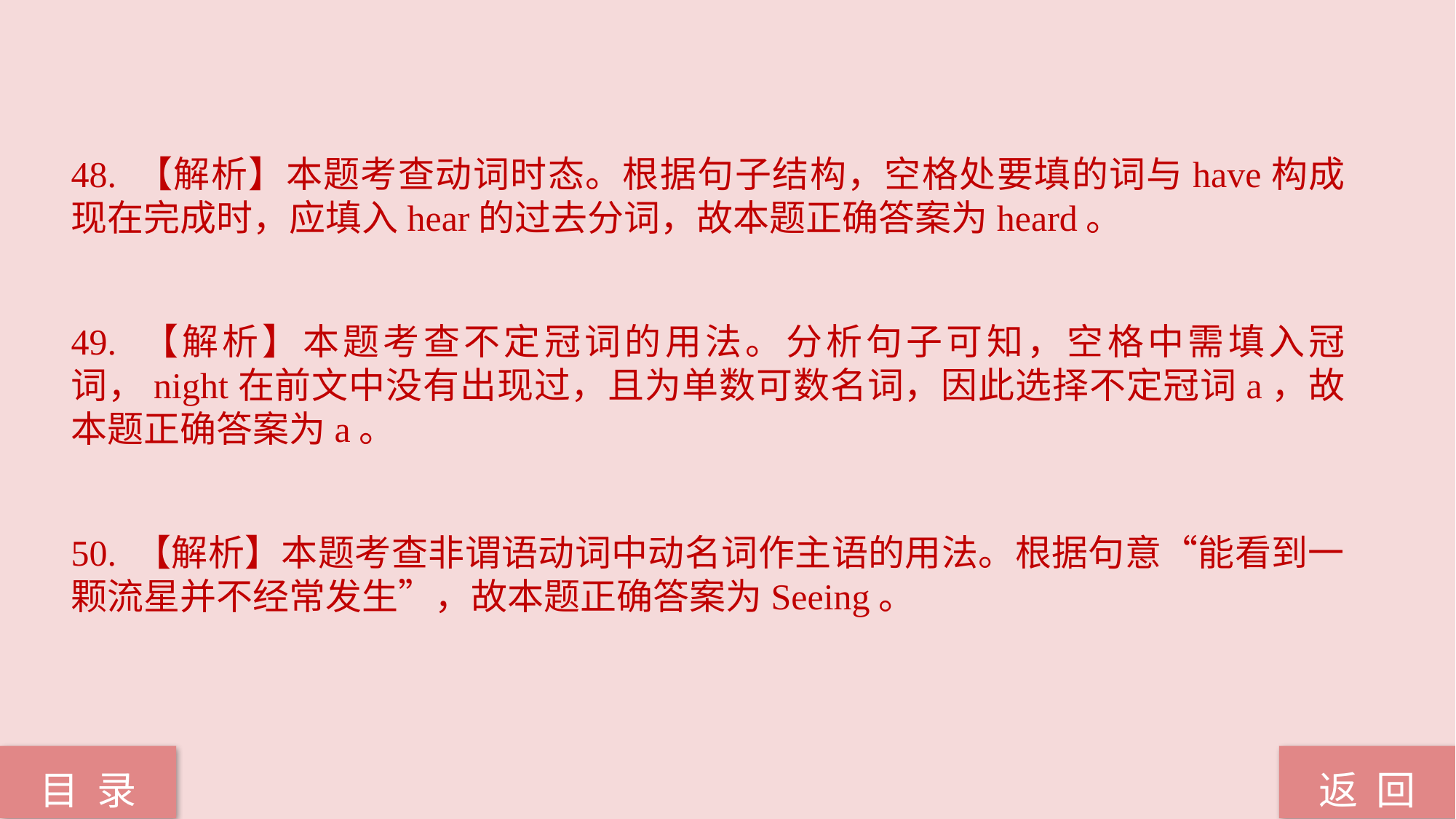

48. 【解析】本题考查动词时态。根据句子结构，空格处要填的词与have构成现在完成时，应填入hear的过去分词，故本题正确答案为heard。

49. 【解析】本题考查不定冠词的用法。分析句子可知，空格中需填入冠词，night在前文中没有出现过，且为单数可数名词，因此选择不定冠词a，故本题正确答案为a。

50. 【解析】本题考查非谓语动词中动名词作主语的用法。根据句意“能看到一颗流星并不经常发生”，故本题正确答案为Seeing。
返  回